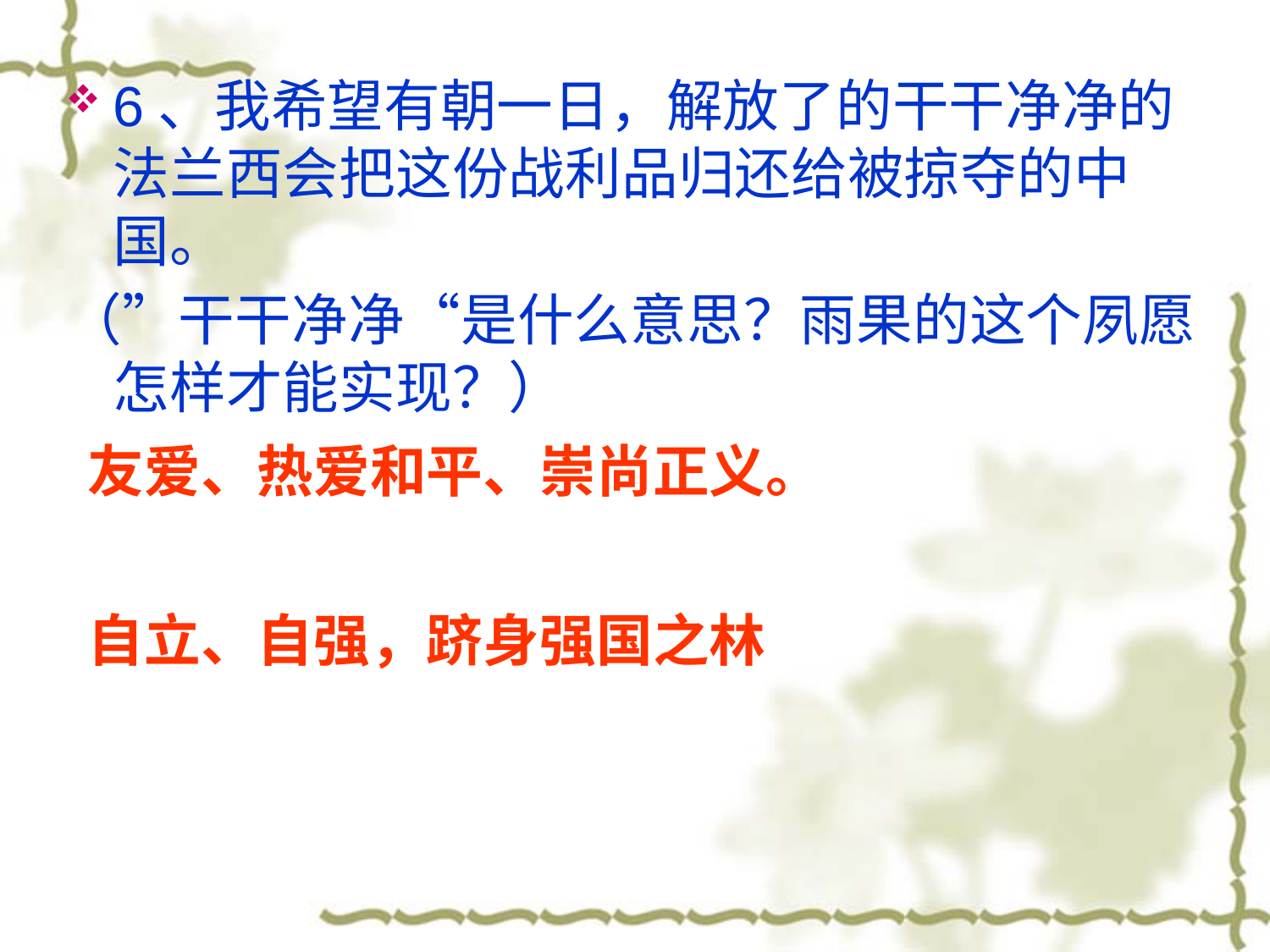

6、我希望有朝一日，解放了的干干净净的法兰西会把这份战利品归还给被掠夺的中国。
（”干干净净“是什么意思？雨果的这个夙愿怎样才能实现？）
友爱、热爱和平、崇尚正义。
自立、自强，跻身强国之林